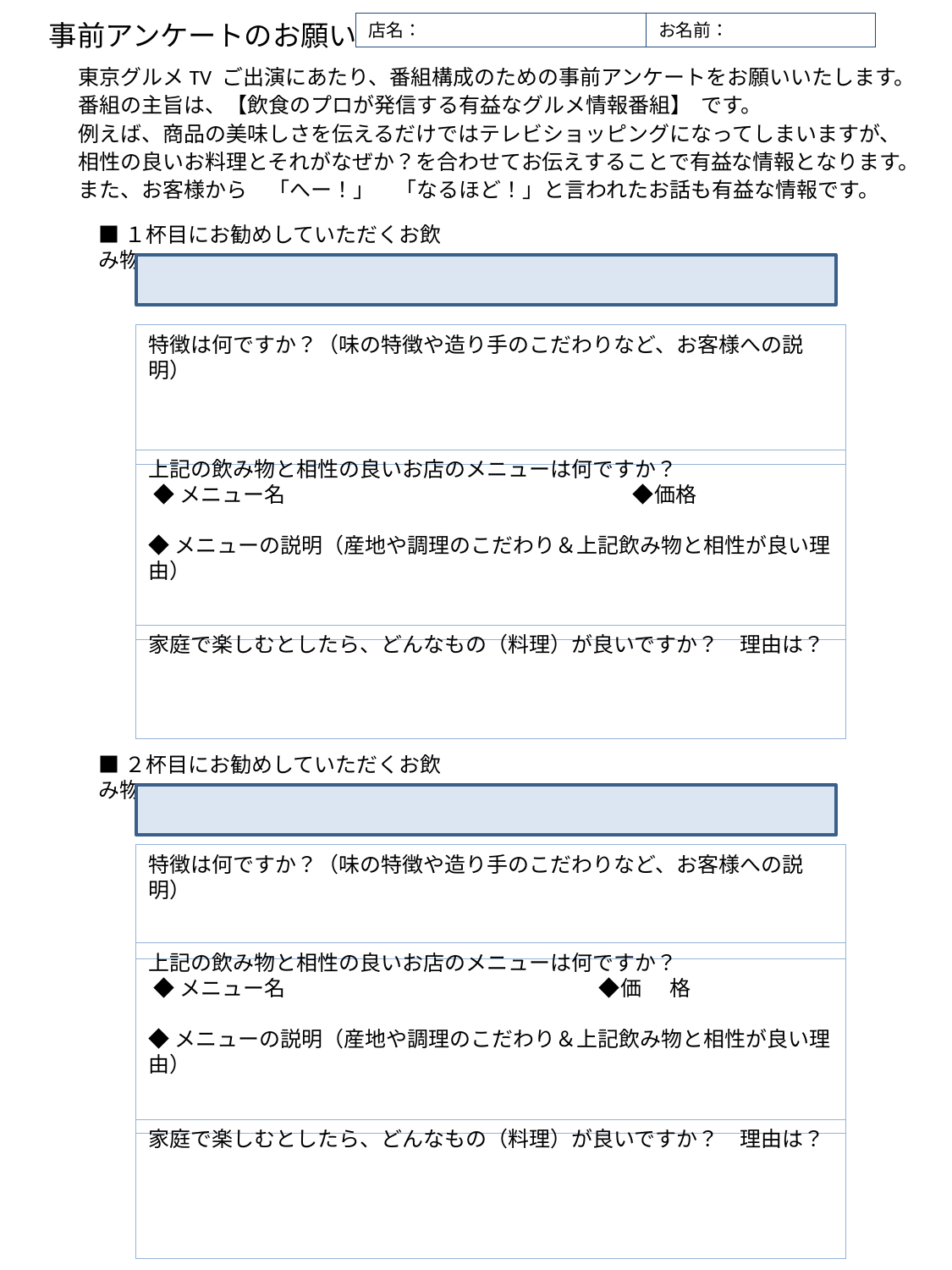

# 事前アンケートのお願い
店名：
お名前：
東京グルメTV ご出演にあたり、番組構成のための事前アンケートをお願いいたします。
番組の主旨は、【飲食のプロが発信する有益なグルメ情報番組】  です。
例えば、商品の美味しさを伝えるだけではテレビショッピングになってしまいますが、
相性の良いお料理とそれがなぜか？を合わせてお伝えすることで有益な情報となります。
また、お客様から　「へー！」　「なるほど！」と言われたお話も有益な情報です。
■１杯目にお勧めしていただくお飲み物

特徴は何ですか？（味の特徴や造り手のこだわりなど、お客様への説明）

上記の飲み物と相性の良いお店のメニューは何ですか？
 ◆メニュー名　　　　                            　                        ◆価格

◆メニューの説明（産地や調理のこだわり＆上記飲み物と相性が良い理由）

家庭で楽しむとしたら、どんなもの（料理）が良いですか？　理由は？

■２杯目にお勧めしていただくお飲み物

特徴は何ですか？（味の特徴や造り手のこだわりなど、お客様への説明）

上記の飲み物と相性の良いお店のメニューは何ですか？
 ◆メニュー名　                                                               ◆価      格

◆メニューの説明（産地や調理のこだわり＆上記飲み物と相性が良い理由）

家庭で楽しむとしたら、どんなもの（料理）が良いですか？　理由は？